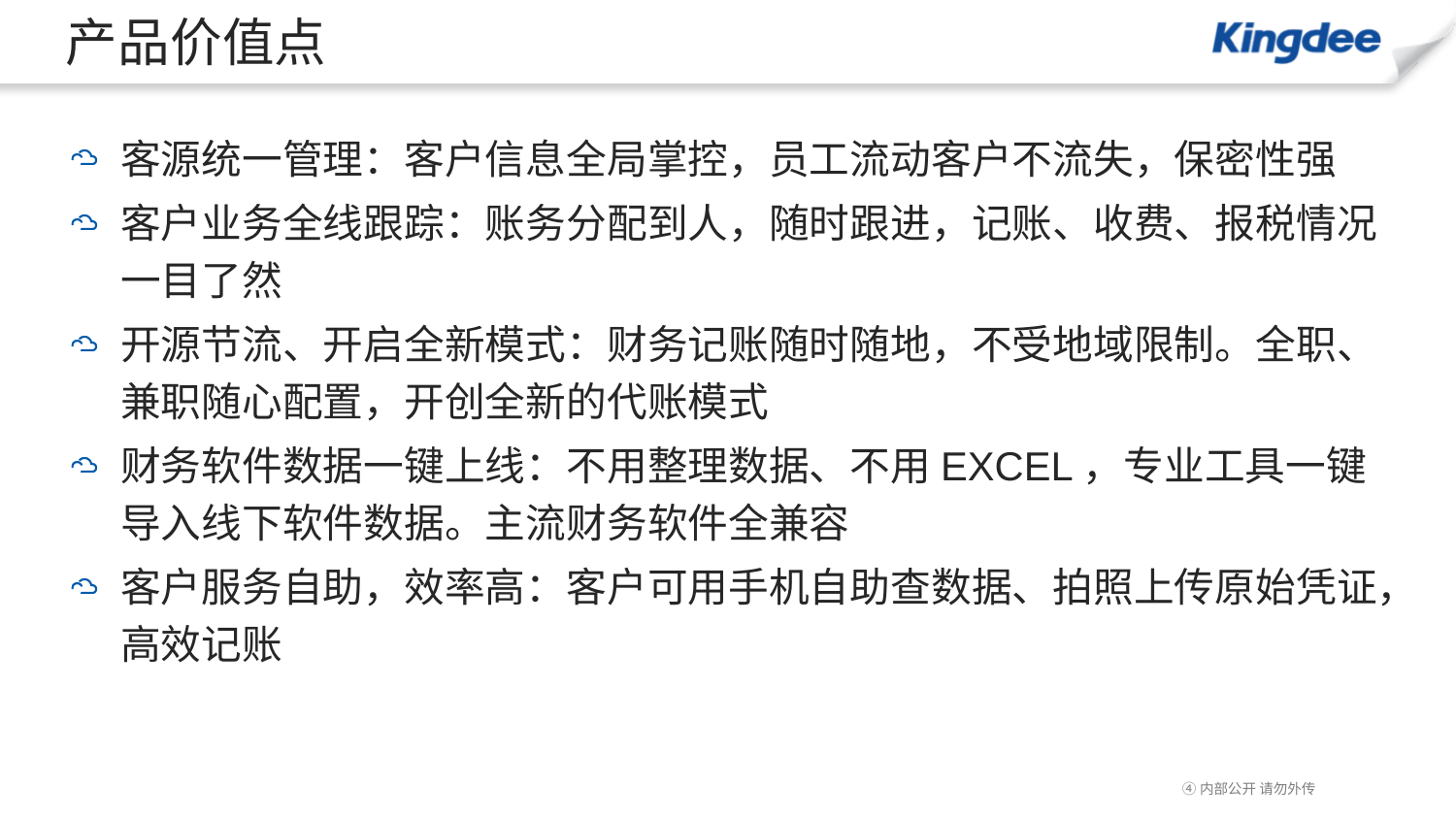

# 产品价值点
客源统一管理：客户信息全局掌控，员工流动客户不流失，保密性强
客户业务全线跟踪：账务分配到人，随时跟进，记账、收费、报税情况一目了然
开源节流、开启全新模式：财务记账随时随地，不受地域限制。全职、兼职随心配置，开创全新的代账模式
财务软件数据一键上线：不用整理数据、不用EXCEL，专业工具一键导入线下软件数据。主流财务软件全兼容
客户服务自助，效率高：客户可用手机自助查数据、拍照上传原始凭证，高效记账